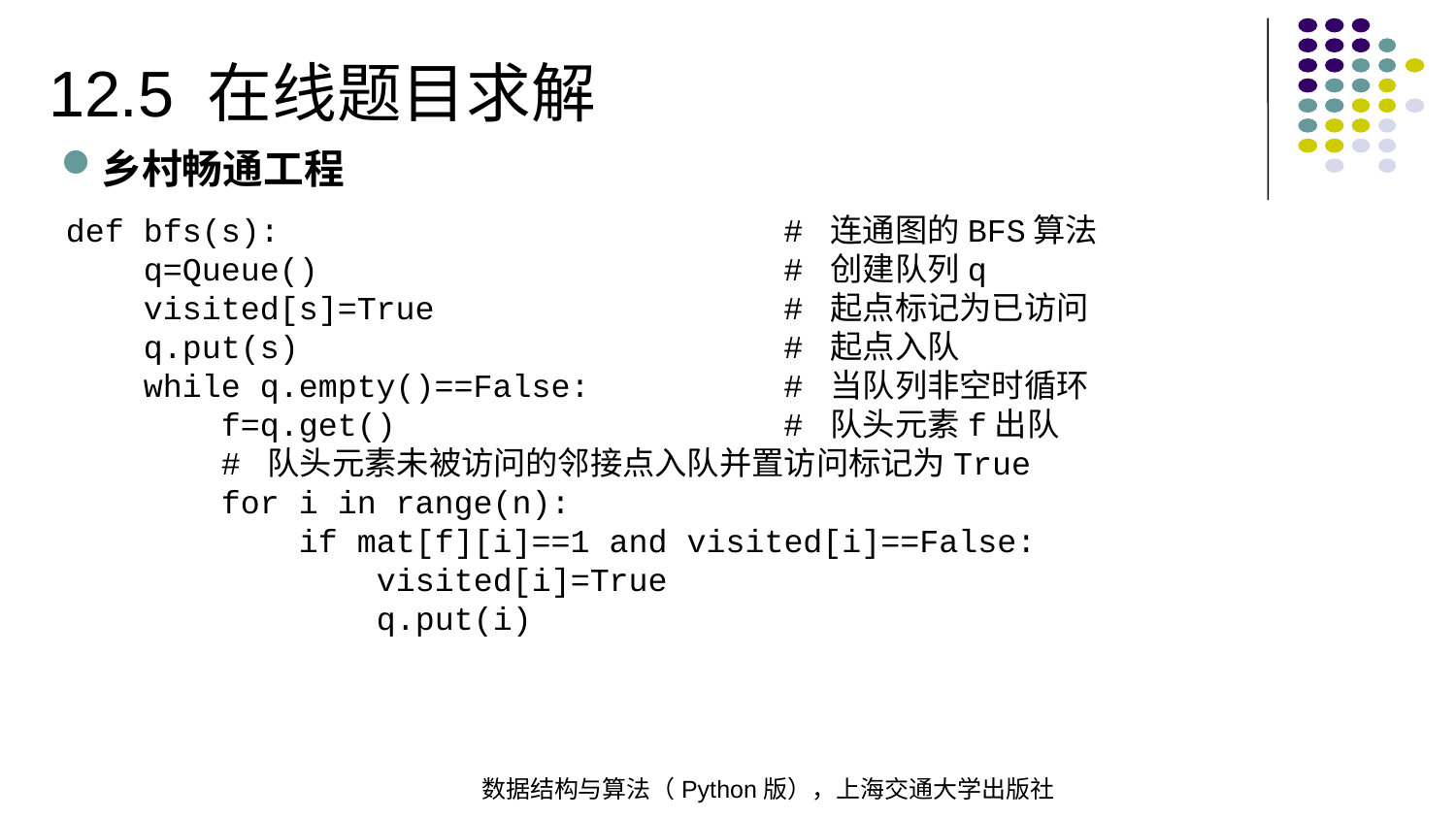

12.5 在线题目求解
乡村畅通工程
def bfs(s):                          # 连通图的BFS算法
    q=Queue()                        # 创建队列q
    visited[s]=True                  # 起点标记为已访问
    q.put(s)                         # 起点入队
    while q.empty()==False:          # 当队列非空时循环
        f=q.get()                    # 队头元素f出队
        # 队头元素未被访问的邻接点入队并置访问标记为True
        for i in range(n):
            if mat[f][i]==1 and visited[i]==False:
                visited[i]=True
                q.put(i)